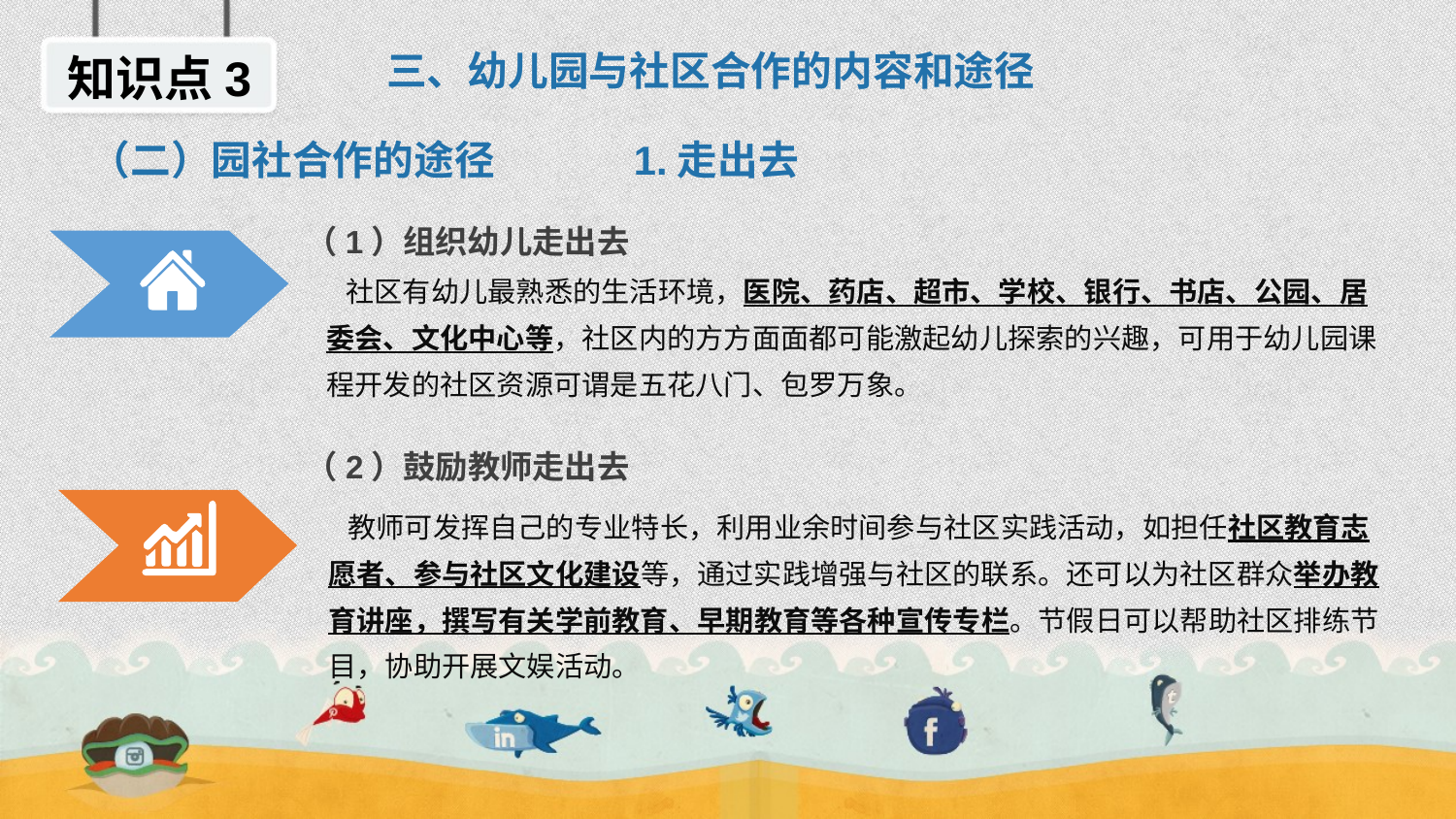

知识点3
三、幼儿园与社区合作的内容和途径
（二）园社合作的途径              1.走出去
（1）组织幼儿走出去

  社区有幼儿最熟悉的生活环境，医院、药店、超市、学校、银行、书店、公园、居委会、文化中心等，社区内的方方面面都可能激起幼儿探索的兴趣，可用于幼儿园课程开发的社区资源可谓是五花八门、包罗万象。
（2）鼓励教师走出去

  教师可发挥自己的专业特长，利用业余时间参与社区实践活动，如担任社区教育志愿者、参与社区文化建设等，通过实践增强与社区的联系。还可以为社区群众举办教育讲座，撰写有关学前教育、早期教育等各种宣传专栏。节假日可以帮助社区排练节目，协助开展文娱活动。